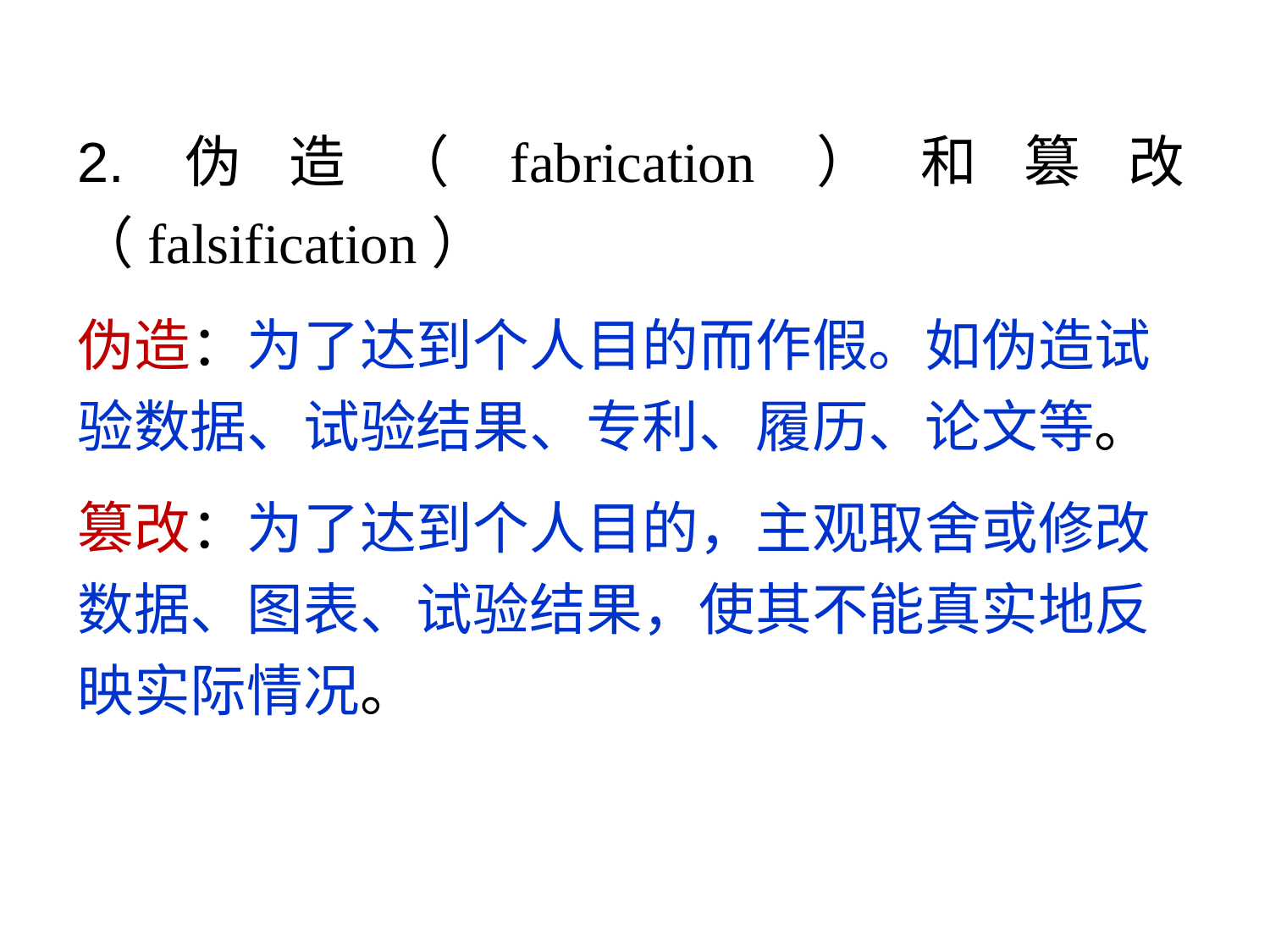

2.伪造（fabrication）和篡改（falsification）
伪造：为了达到个人目的而作假。如伪造试验数据、试验结果、专利、履历、论文等。
篡改：为了达到个人目的，主观取舍或修改数据、图表、试验结果，使其不能真实地反映实际情况。